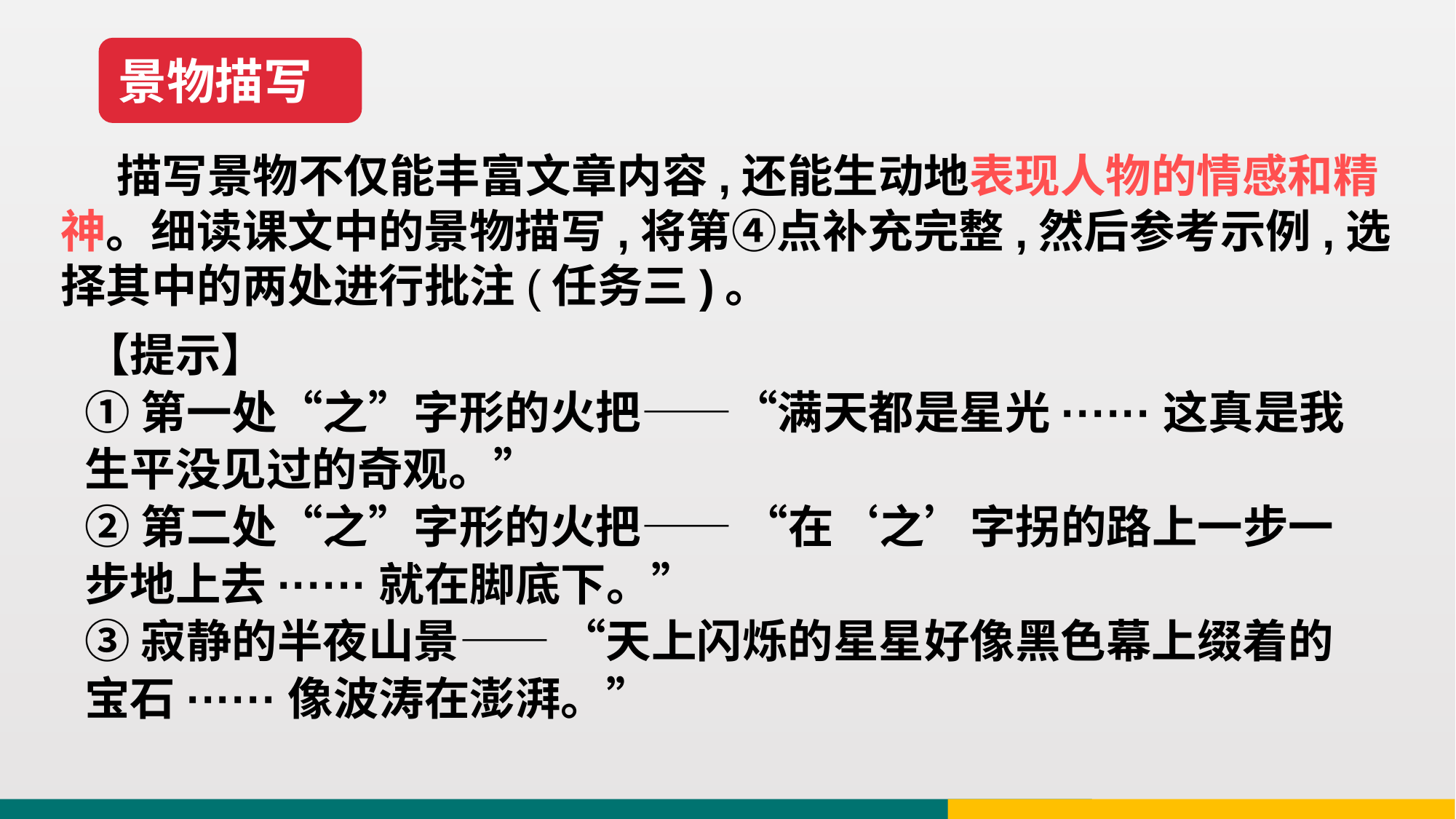

景物描写
    描写景物不仅能丰富文章内容,还能生动地表现人物的情感和精神。细读课文中的景物描写,将第④点补充完整,然后参考示例,选择其中的两处进行批注(任务三)。
【提示】
①第一处“之”字形的火把——“满天都是星光······这真是我生平没见过的奇观。”
②第二处“之”字形的火把—— “在‘之’字拐的路上一步一步地上去······就在脚底下。”
③寂静的半夜山景—— “天上闪烁的星星好像黑色幕上缀着的宝石······像波涛在澎湃。”